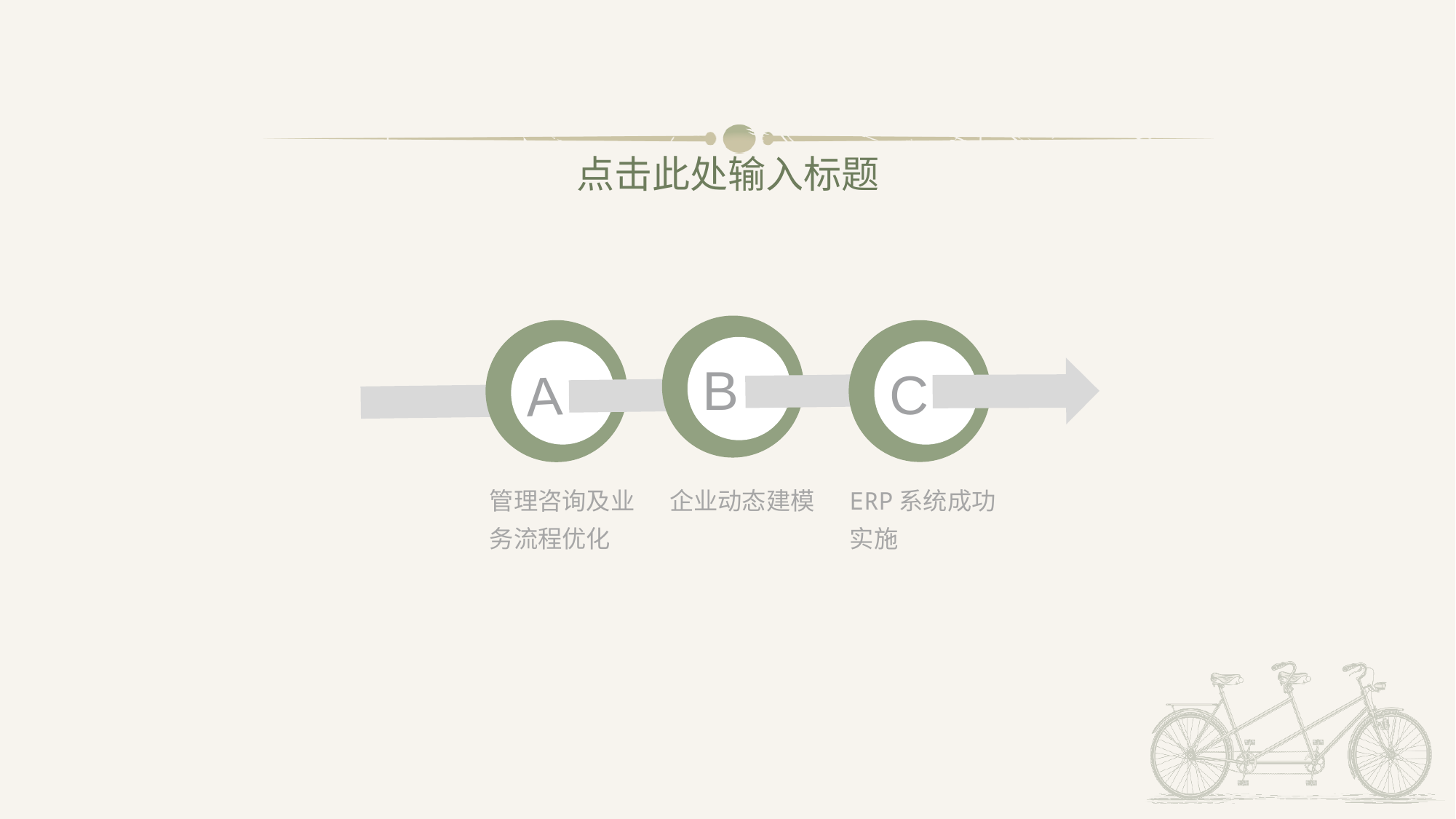

点击此处输入标题

B
C
A

企业动态建模
管理咨询及业务流程优化
ERP系统成功实施